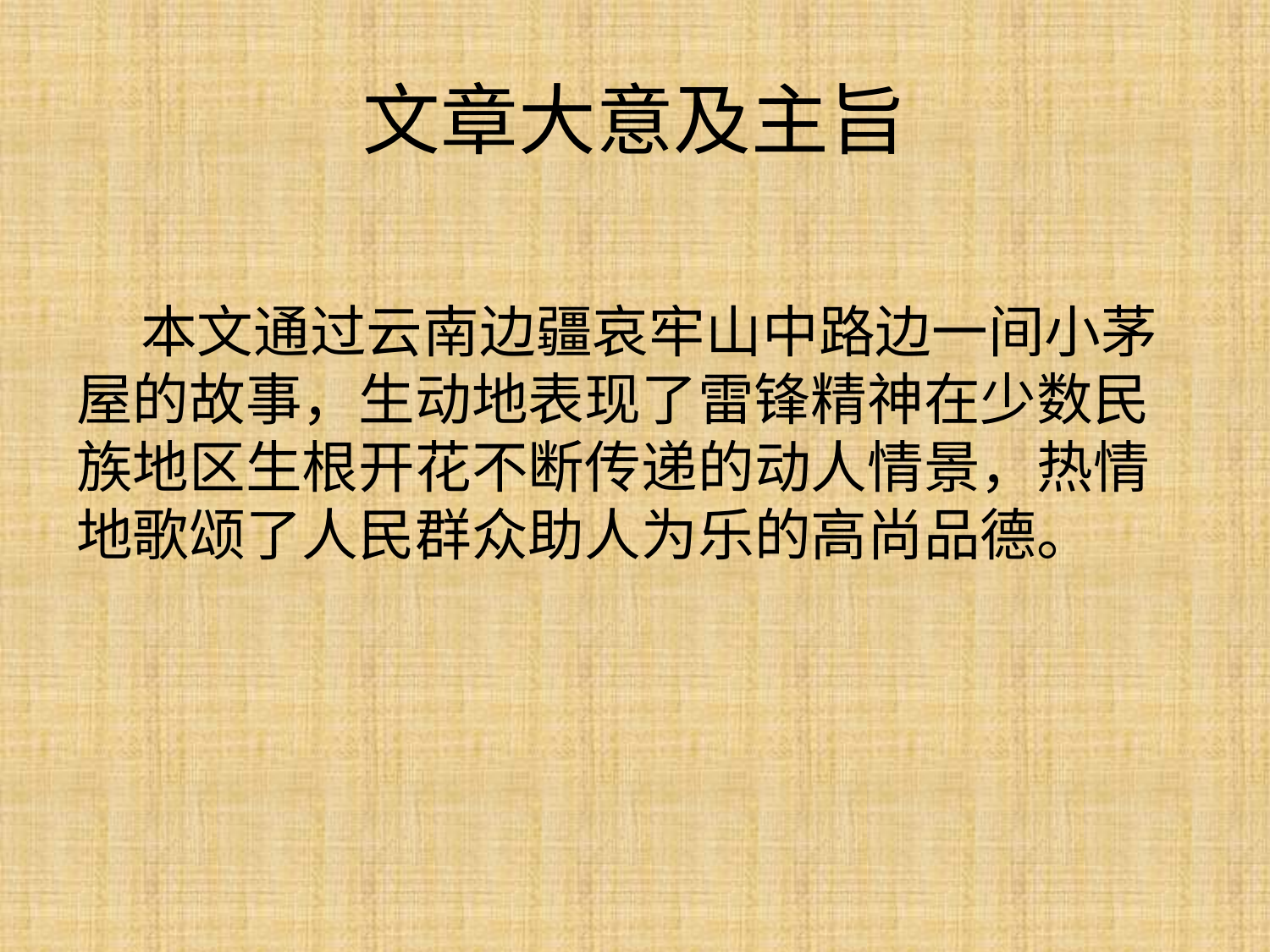

# 文章大意及主旨
    本文通过云南边疆哀牢山中路边一间小茅屋的故事，生动地表现了雷锋精神在少数民族地区生根开花不断传递的动人情景，热情地歌颂了人民群众助人为乐的高尚品德。